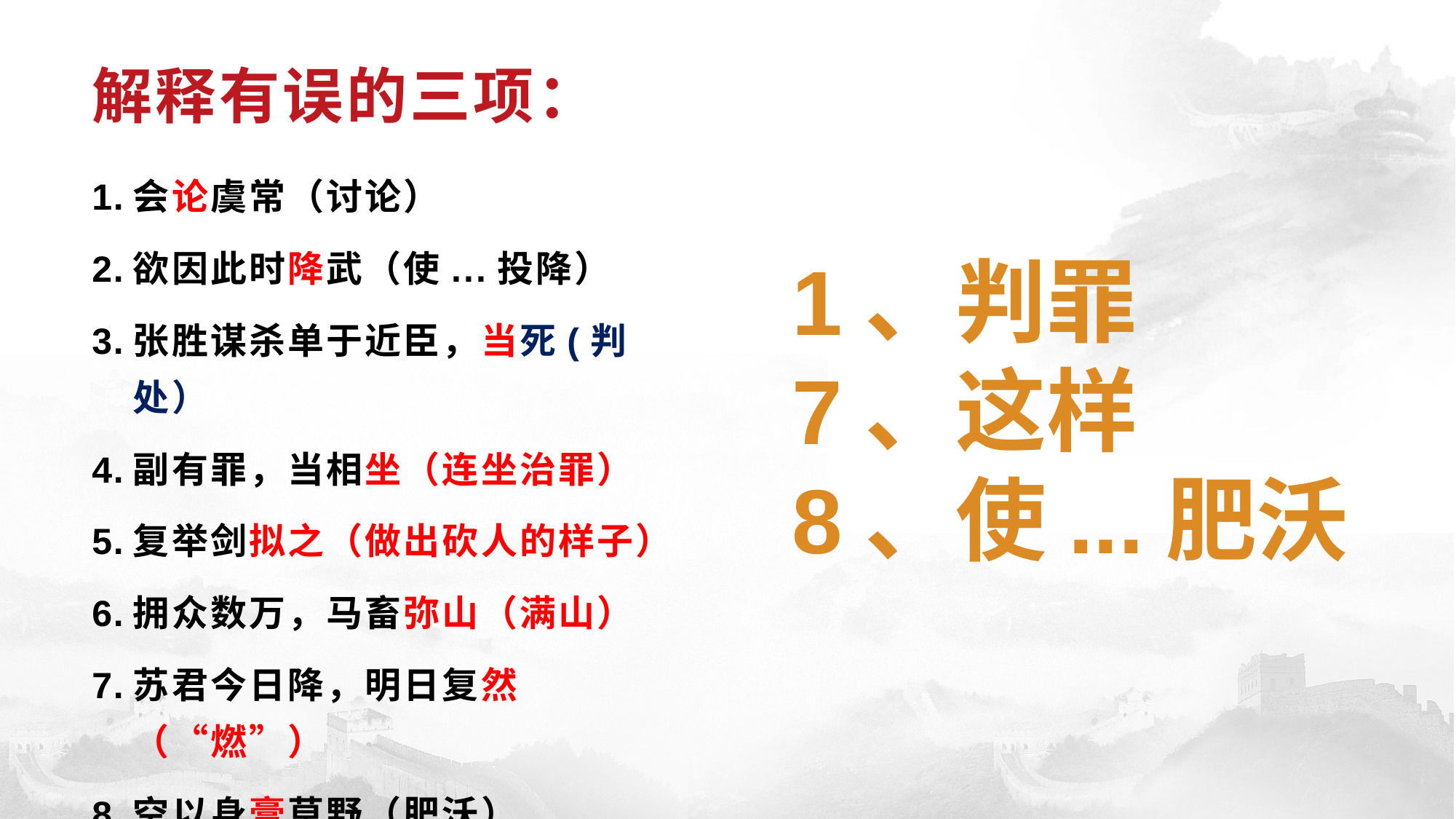

# 解释有误的三项：
会论虞常（讨论）
欲因此时降武（使...投降）
张胜谋杀单于近臣，当死(判处）
副有罪，当相坐（连坐治罪）
复举剑拟之（做出砍人的样子）
拥众数万，马畜弥山（满山）
苏君今日降，明日复然（“燃”）
空以身膏草野（肥沃）
1、判罪
7、这样
8、使...肥沃